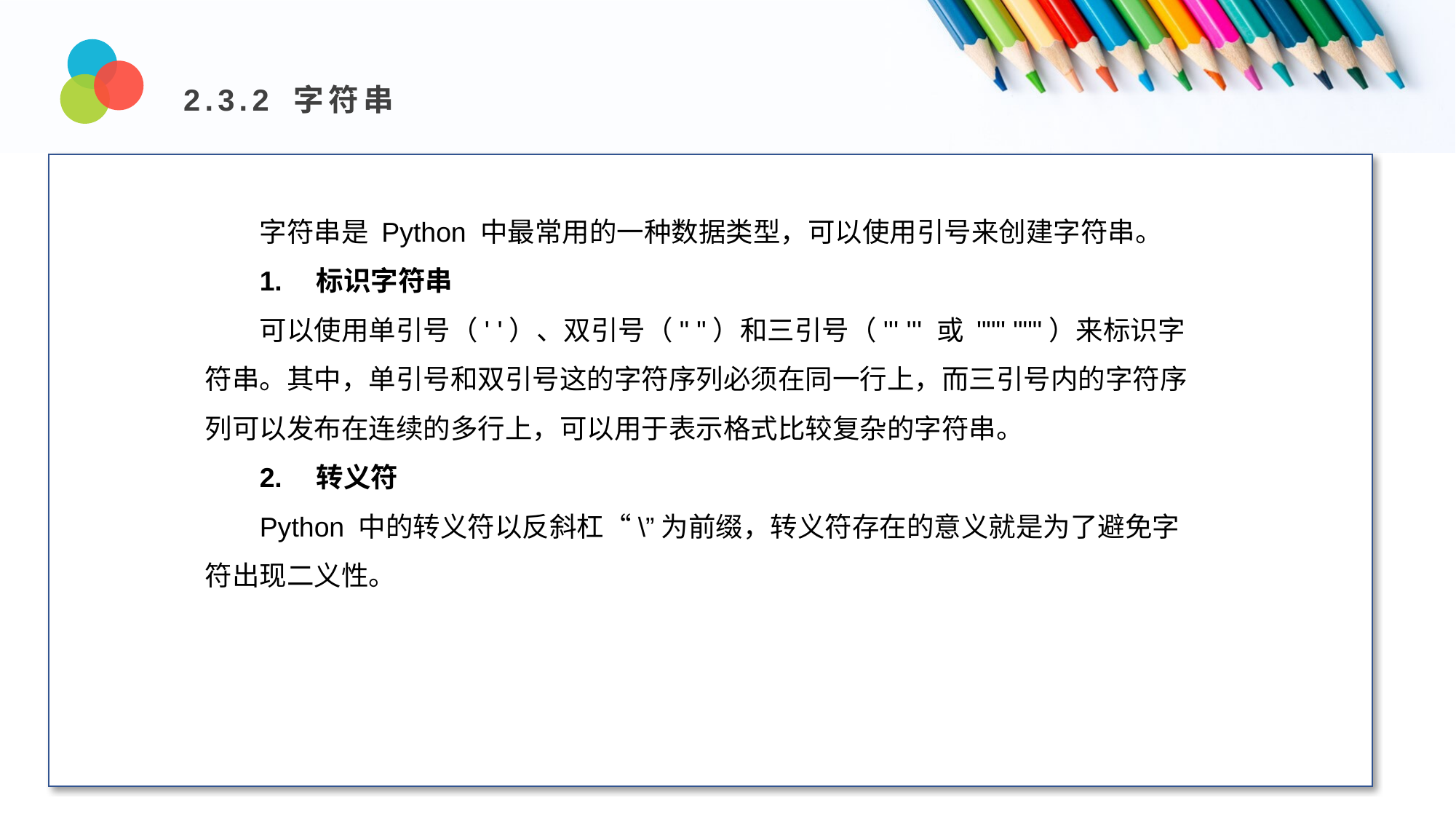

2.3.2 字符串
Design and Production
字符串是 Python 中最常用的一种数据类型，可以使用引号来创建字符串。
1. 标识字符串
可以使用单引号（' '）、双引号（" "）和三引号（''' ''' 或 """ """）来标识字符串。其中，单引号和双引号这的字符序列必须在同一行上，而三引号内的字符序列可以发布在连续的多行上，可以用于表示格式比较复杂的字符串。
2. 转义符
Python 中的转义符以反斜杠“\”为前缀，转义符存在的意义就是为了避免字符出现二义性。